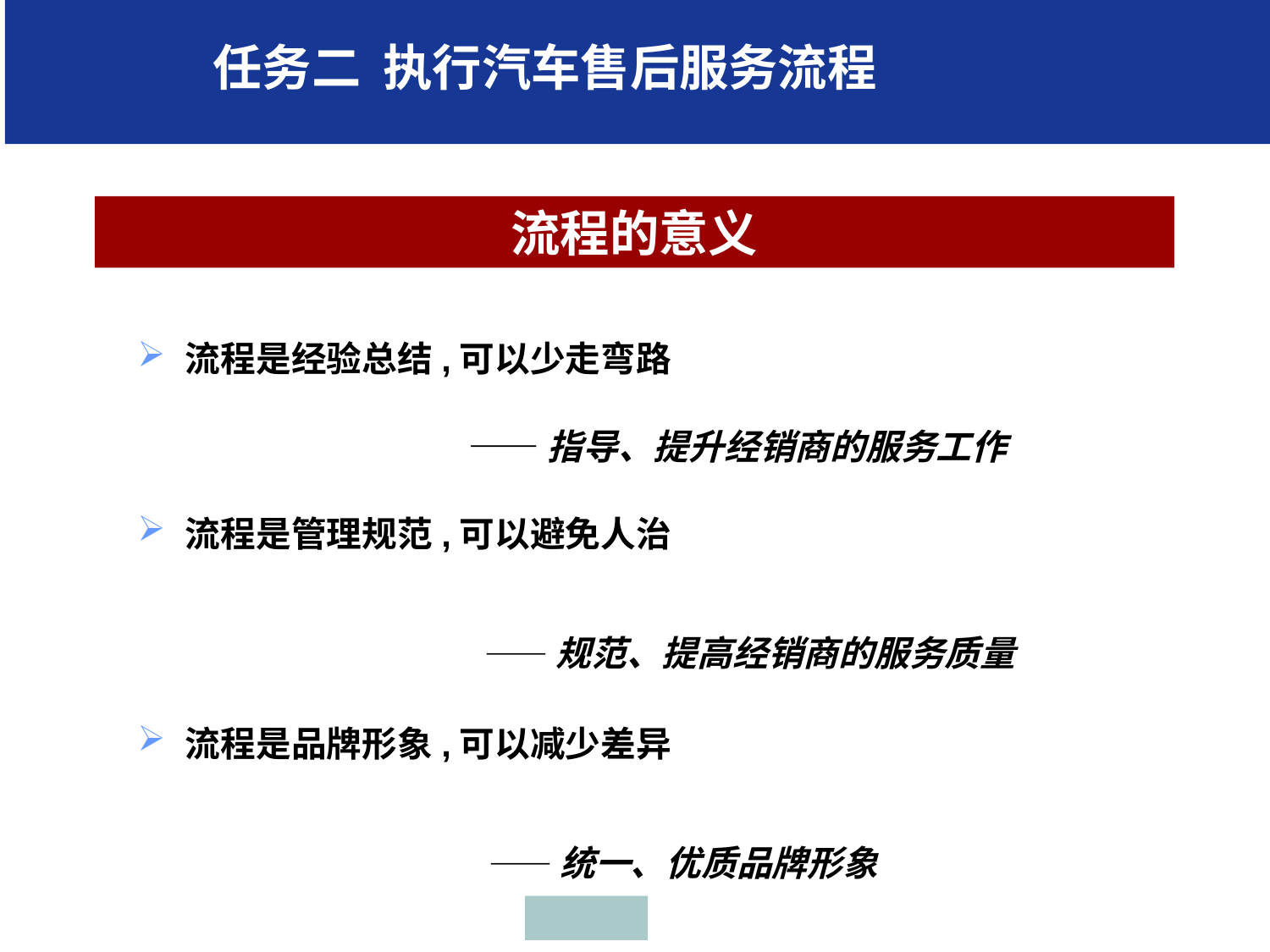

任务二  执行汽车售后服务流程
流程的意义
流程是经验总结,可以少走弯路
                                     ——指导、提升经销商的服务工作
流程是管理规范,可以避免人治
                          ——规范、提高经销商的服务质量
流程是品牌形象,可以减少差异
                          ——统一、优质品牌形象
54